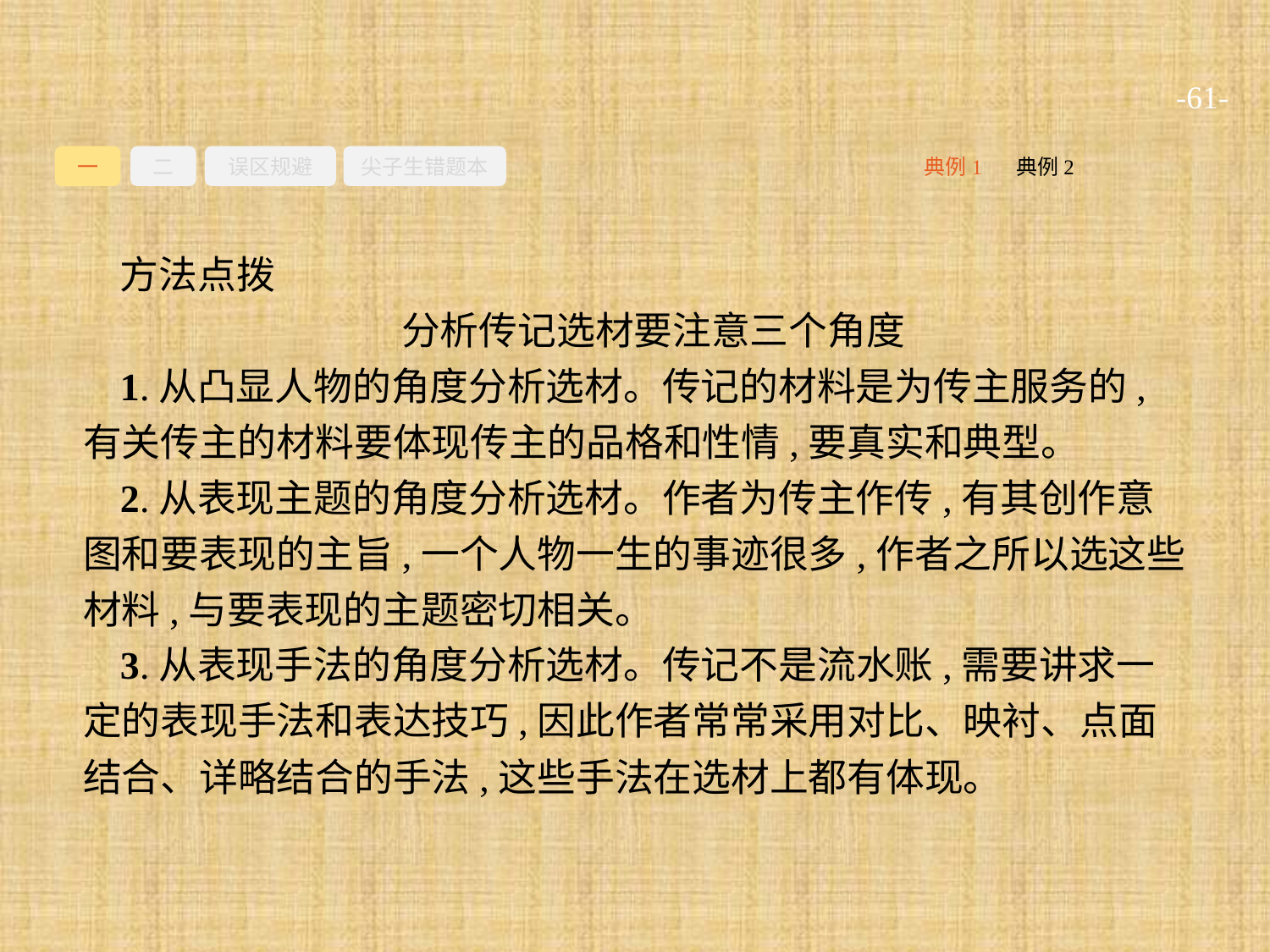

-61-
一
二
误区规避
尖子生错题本
典例2
典例1
方法点拨
分析传记选材要注意三个角度
1.从凸显人物的角度分析选材。传记的材料是为传主服务的,有关传主的材料要体现传主的品格和性情,要真实和典型。
2.从表现主题的角度分析选材。作者为传主作传,有其创作意图和要表现的主旨,一个人物一生的事迹很多,作者之所以选这些材料,与要表现的主题密切相关。
3.从表现手法的角度分析选材。传记不是流水账,需要讲求一定的表现手法和表达技巧,因此作者常常采用对比、映衬、点面结合、详略结合的手法,这些手法在选材上都有体现。